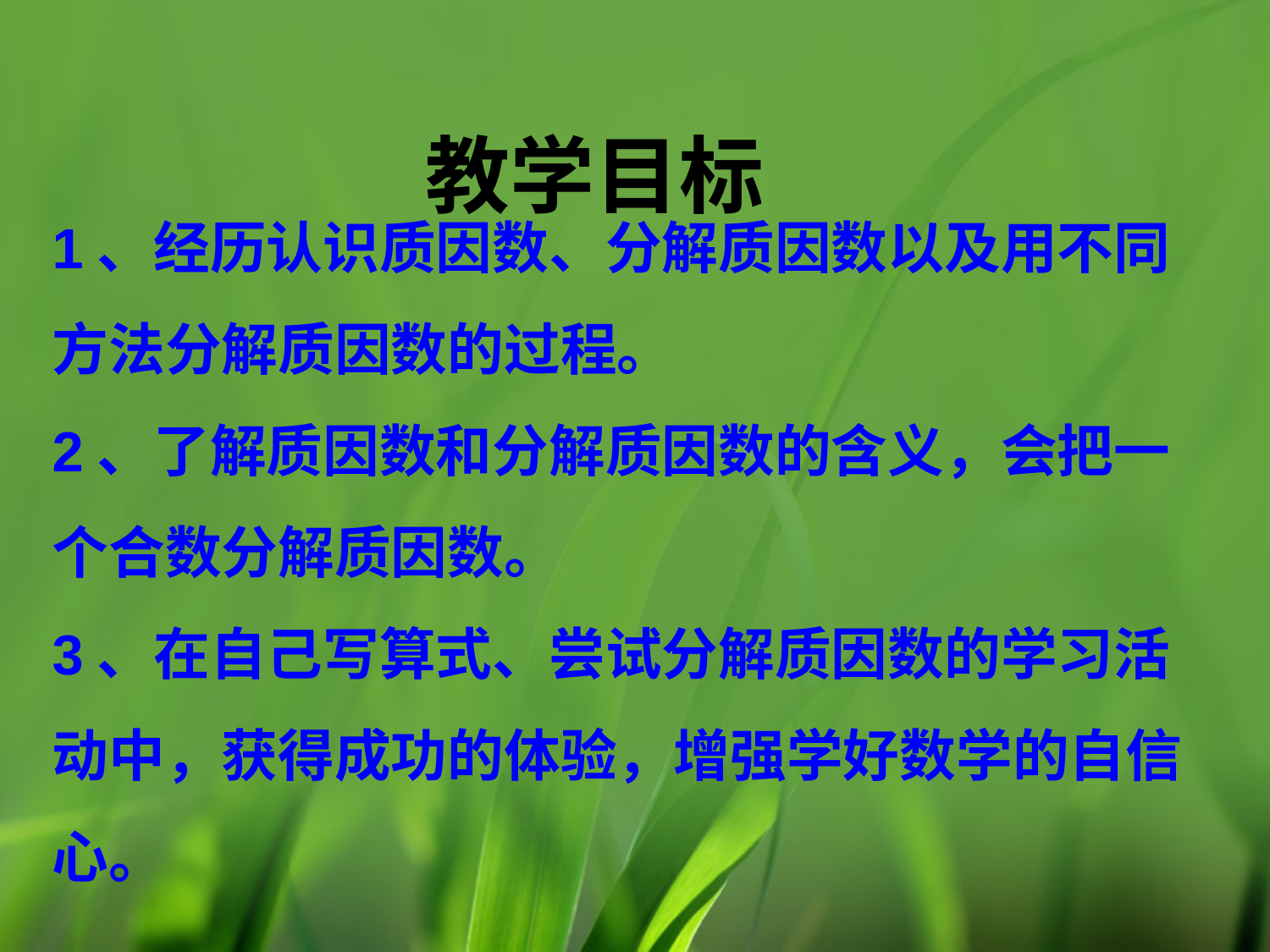

教学目标
1、经历认识质因数、分解质因数以及用不同方法分解质因数的过程。
2、了解质因数和分解质因数的含义，会把一个合数分解质因数。
3、在自己写算式、尝试分解质因数的学习活动中，获得成功的体验，增强学好数学的自信心。